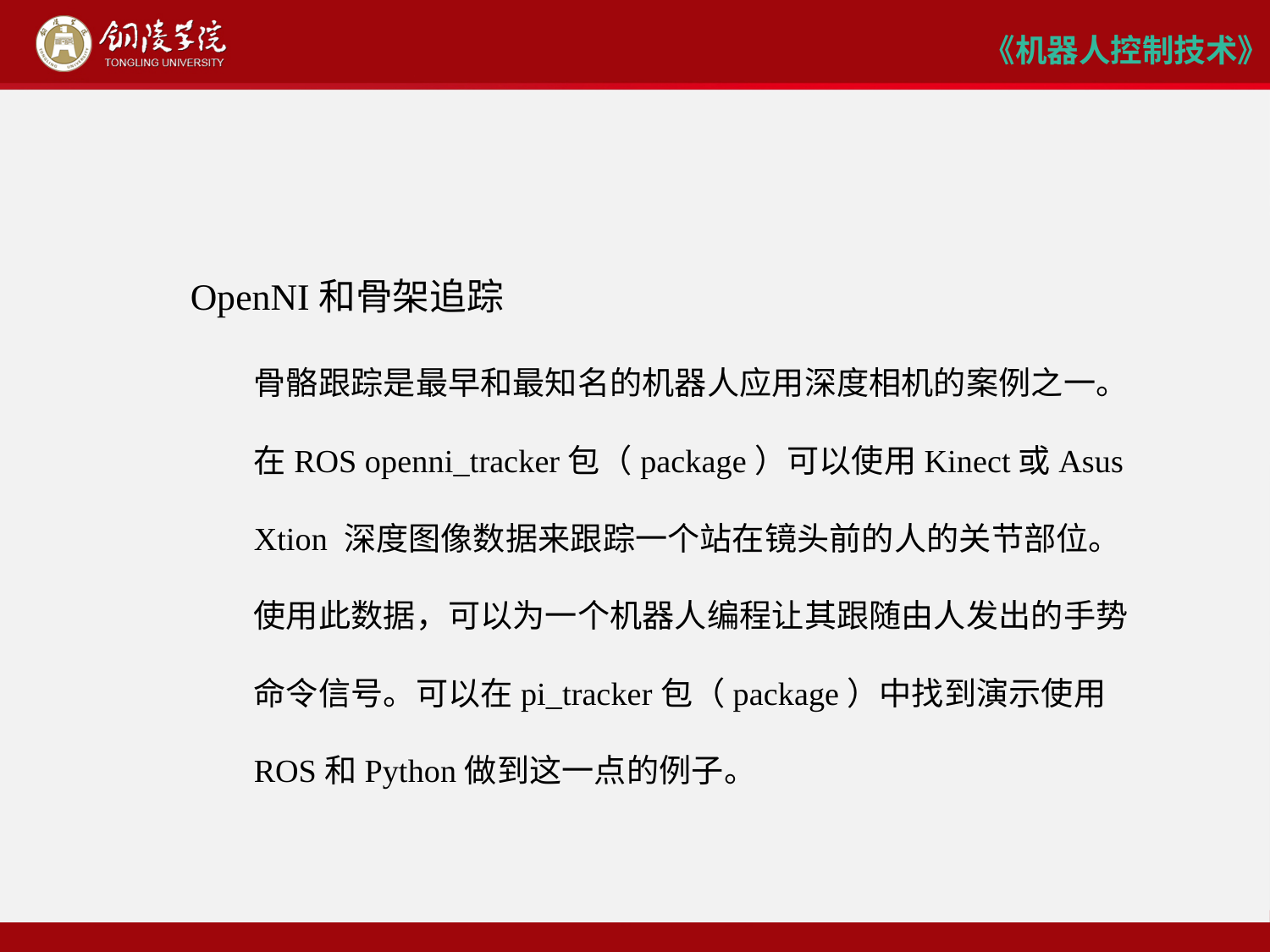

OpenNI和骨架追踪
骨骼跟踪是最早和最知名的机器人应用深度相机的案例之一。在ROS openni_tracker包（package）可以使用Kinect或Asus Xtion 深度图像数据来跟踪一个站在镜头前的人的关节部位。使用此数据，可以为一个机器人编程让其跟随由人发出的手势命令信号。可以在pi_tracker包（package）中找到演示使用ROS和Python做到这一点的例子。